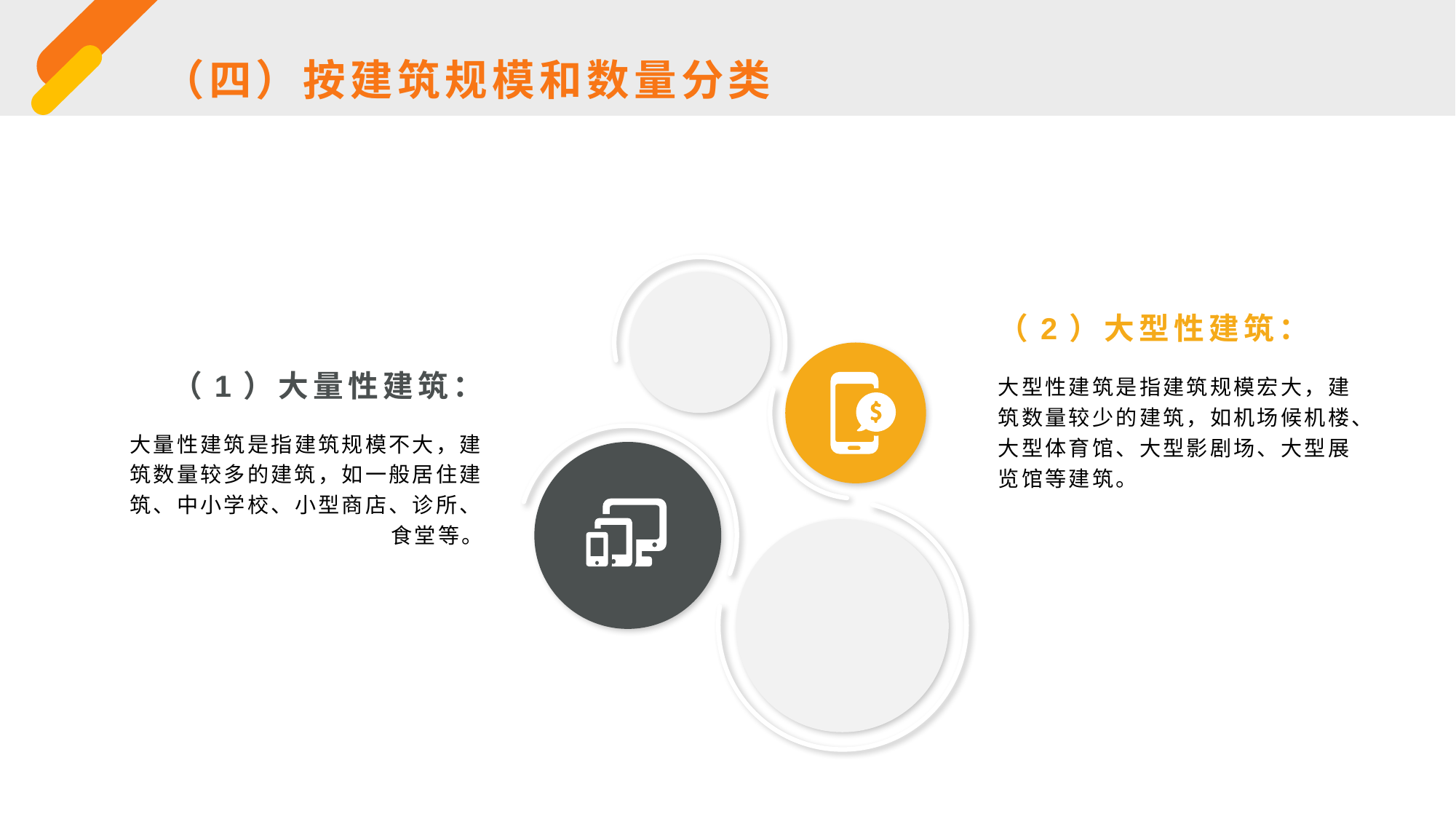

（四）按建筑规模和数量分类

（2）大型性建筑：

（1）大量性建筑：
大型性建筑是指建筑规模宏大，建筑数量较少的建筑，如机场候机楼、大型体育馆、大型影剧场、大型展览馆等建筑。

大量性建筑是指建筑规模不大，建筑数量较多的建筑，如一般居住建筑、中小学校、小型商店、诊所、食堂等。